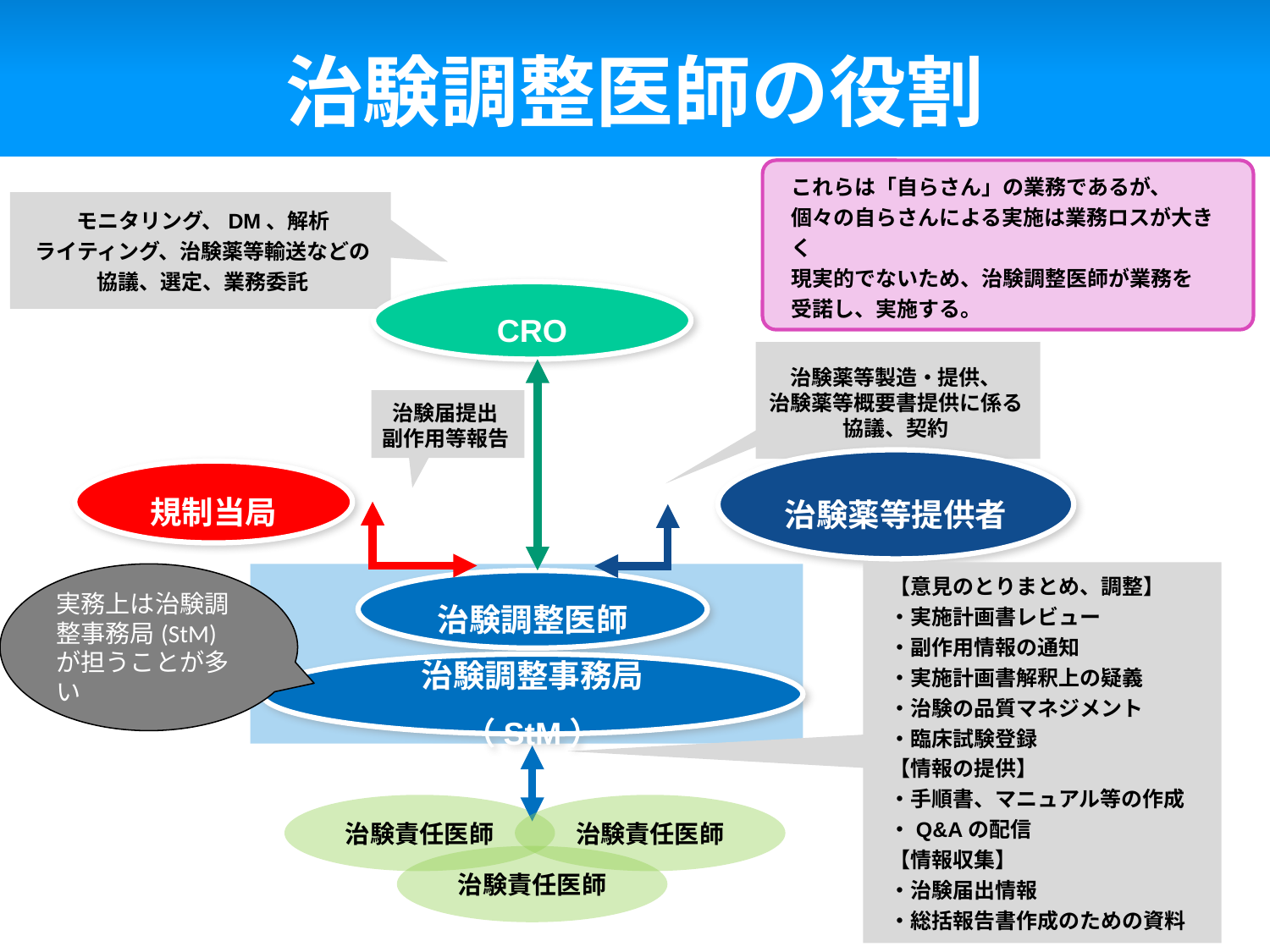

# 治験調整医師の役割
これらは「自らさん」の業務であるが、
個々の自らさんによる実施は業務ロスが大きく
現実的でないため、治験調整医師が業務を
受諾し、実施する。

モニタリング、DM、解析
ライティング、治験薬等輸送などの
協議、選定、業務委託
CRO

治験薬等製造・提供、
治験薬等概要書提供に係る
協議、契約

治験届提出
副作用等報告

治験薬等提供者
規制当局

【意見のとりまとめ、調整】
・実施計画書レビュー
・副作用情報の通知
・実施計画書解釈上の疑義
・治験の品質マネジメント
・臨床試験登録
【情報の提供】
・手順書、マニュアル等の作成
・Q&Aの配信
【情報収集】
・治験届出情報
・総括報告書作成のための資料
実務上は治験調整事務局(StM) が担うことが多い

治験調整医師
治験調整事務局（StM）
治験責任医師
治験責任医師
治験責任医師